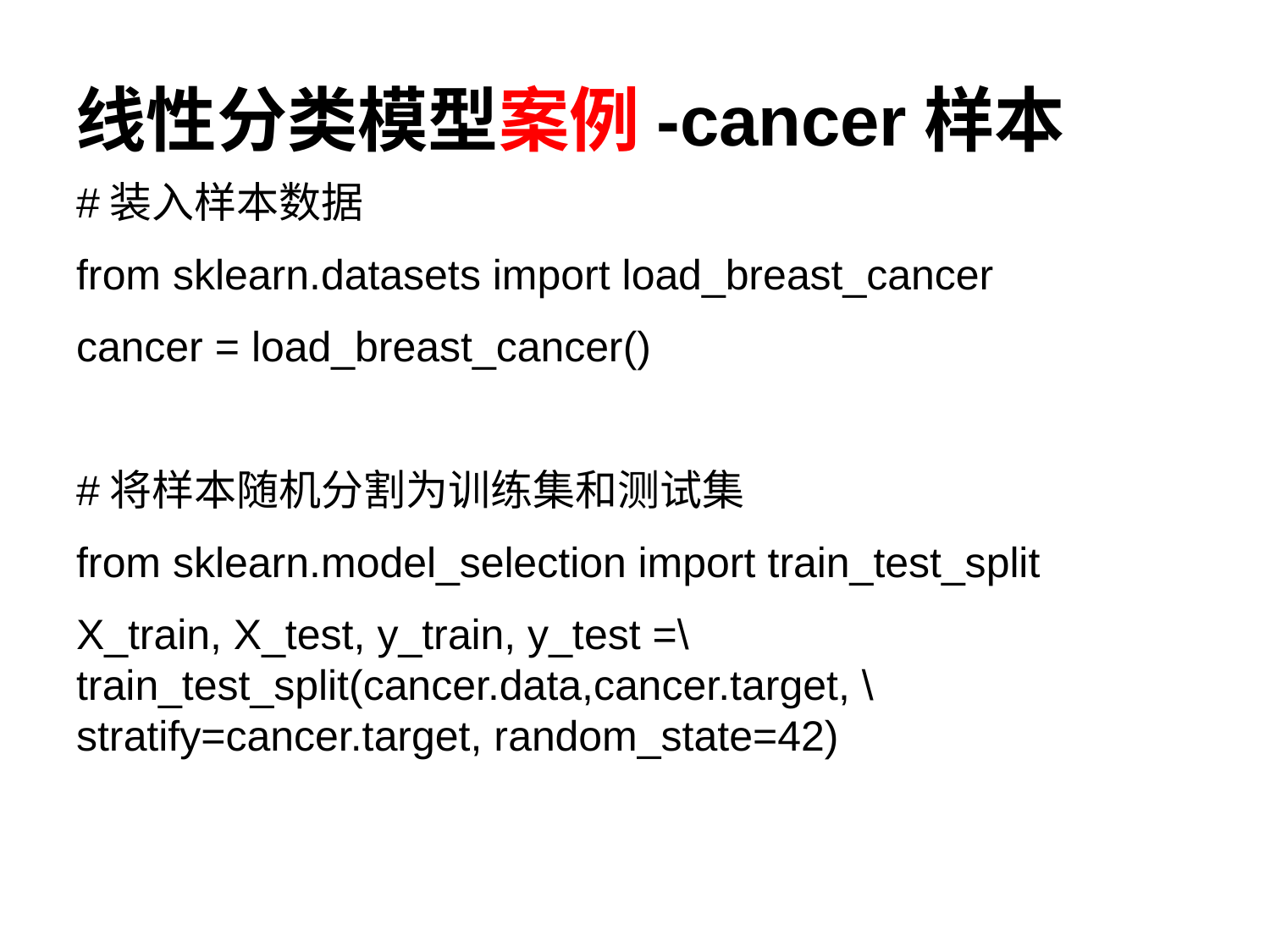

# 线性分类模型案例-cancer样本
#装入样本数据
from sklearn.datasets import load_breast_cancer
cancer = load_breast_cancer()

#将样本随机分割为训练集和测试集
from sklearn.model_selection import train_test_split
X_train, X_test, y_train, y_test =\ 	train_test_split(cancer.data,cancer.target, \	stratify=cancer.target, random_state=42)